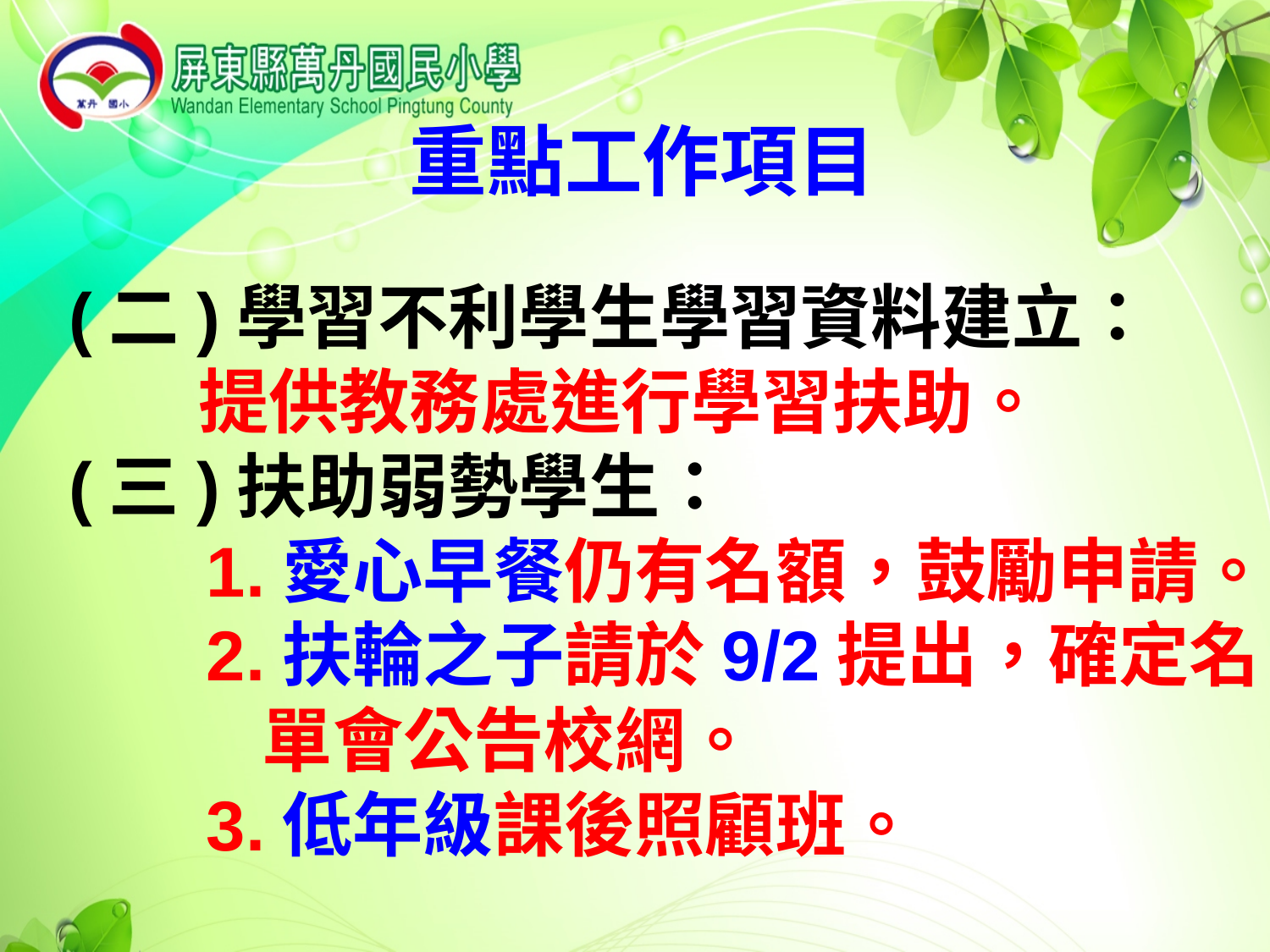

重點工作項目
(二)學習不利學生學習資料建立：
       提供教務處進行學習扶助。
(三)扶助弱勢學生：
       1.愛心早餐仍有名額，鼓勵申請。
       2.扶輪之子請於9/2提出，確定名
           單會公告校網。
       3.低年級課後照顧班。